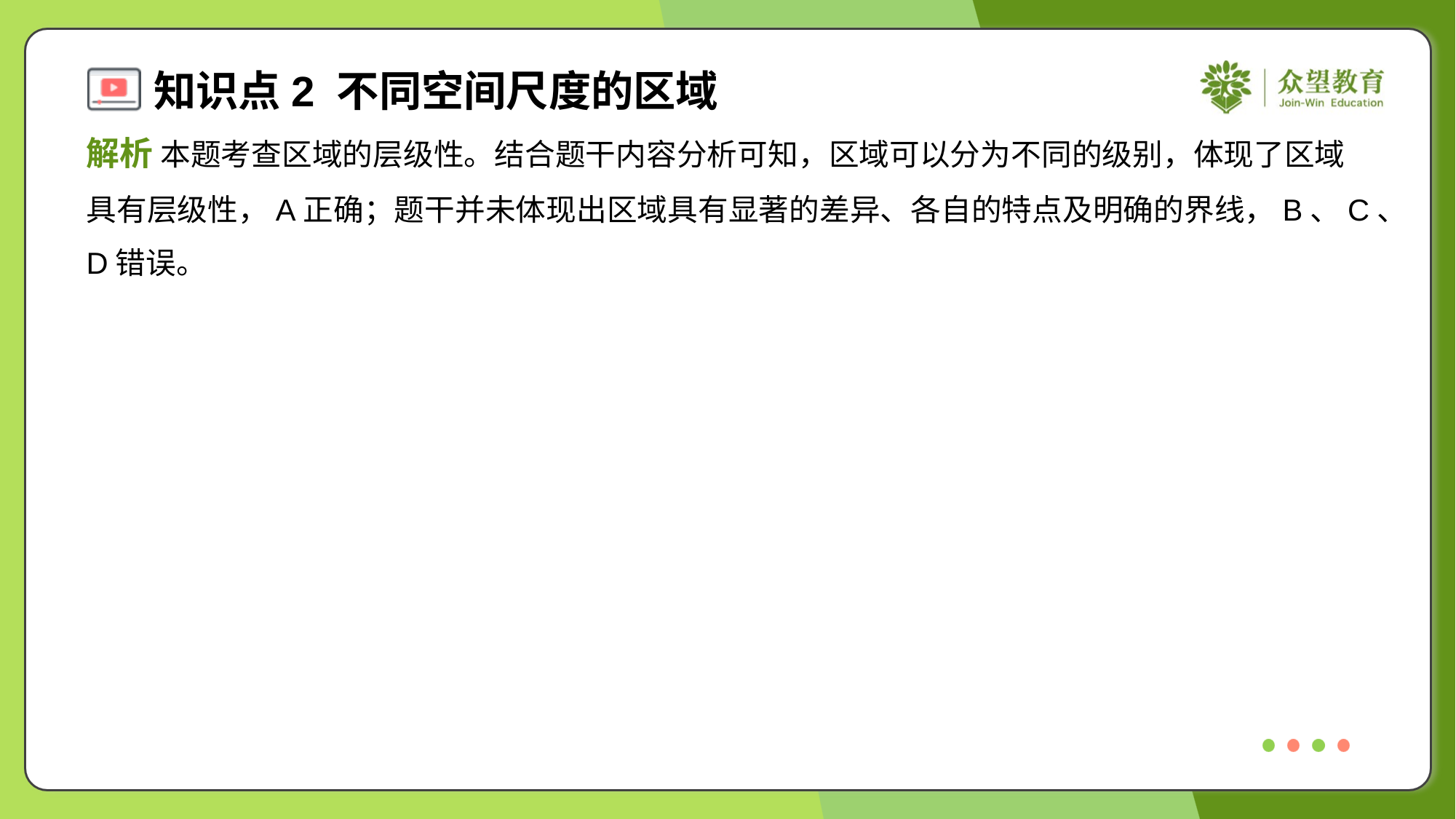

解析 本题考查区域的层级性。结合题干内容分析可知，区域可以分为不同的级别，体现了区域
具有层级性，A正确；题干并未体现出区域具有显著的差异、各自的特点及明确的界线，B、C、
D错误。